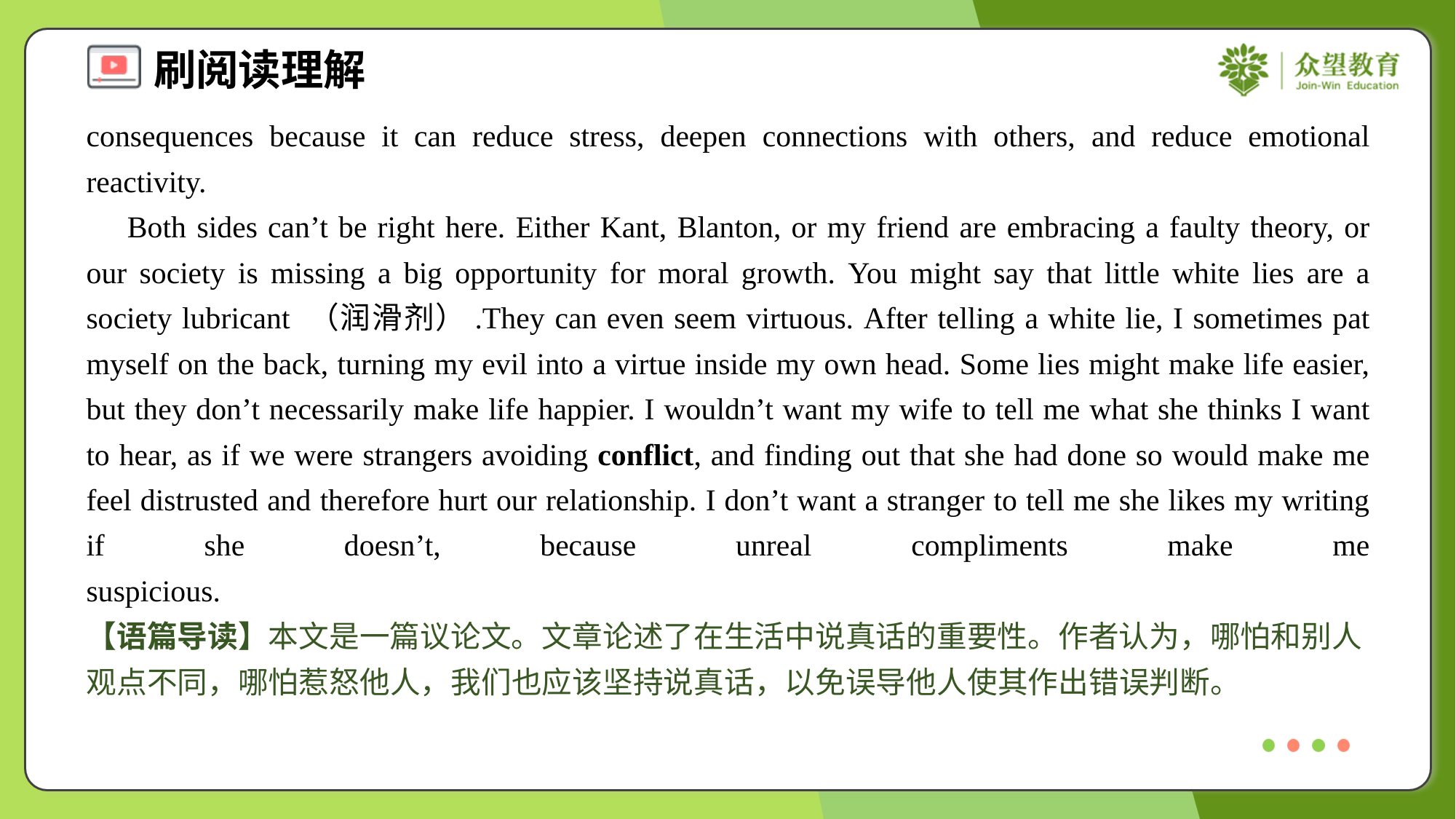

consequences because it can reduce stress, deepen connections with others, and reduce emotional reactivity.
    Both sides can’t be right here. Either Kant, Blanton, or my friend are embracing a faulty theory, or our society is missing a big opportunity for moral growth. You might say that little white lies are a society lubricant （润滑剂）.They can even seem virtuous. After telling a white lie, I sometimes pat myself on the back, turning my evil into a virtue inside my own head. Some lies might make life easier, but they don’t necessarily make life happier. I wouldn’t want my wife to tell me what she thinks I want to hear, as if we were strangers avoiding conflict, and finding out that she had done so would make me feel distrusted and therefore hurt our relationship. I don’t want a stranger to tell me she likes my writing if she doesn’t, because unreal compliments make me suspicious.#4
【语篇导读】本文是一篇议论文。文章论述了在生活中说真话的重要性。作者认为，哪怕和别人观点不同，哪怕惹怒他人，我们也应该坚持说真话，以免误导他人使其作出错误判断。